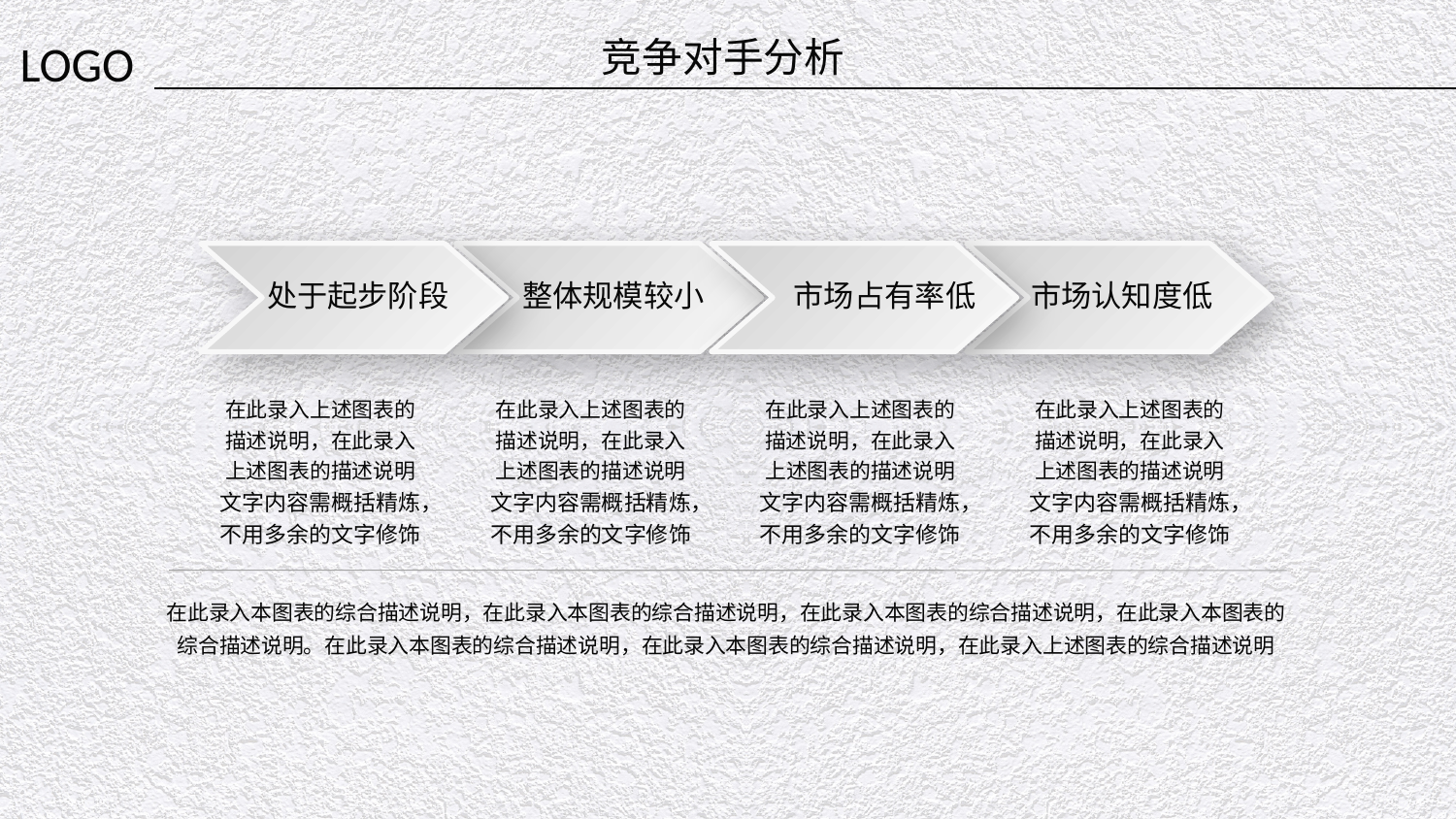

竞争对手分析

处于起步阶段

整体规模较小

市场占有率低

市场认知度低
在此录入上述图表的描述说明，在此录入上述图表的描述说明文字内容需概括精炼，不用多余的文字修饰
在此录入上述图表的描述说明，在此录入上述图表的描述说明文字内容需概括精炼，不用多余的文字修饰
在此录入上述图表的描述说明，在此录入上述图表的描述说明文字内容需概括精炼，不用多余的文字修饰
在此录入上述图表的描述说明，在此录入上述图表的描述说明文字内容需概括精炼，不用多余的文字修饰

在此录入本图表的综合描述说明，在此录入本图表的综合描述说明，在此录入本图表的综合描述说明，在此录入本图表的综合描述说明。在此录入本图表的综合描述说明，在此录入本图表的综合描述说明，在此录入上述图表的综合描述说明
延时文字，不要可以删除